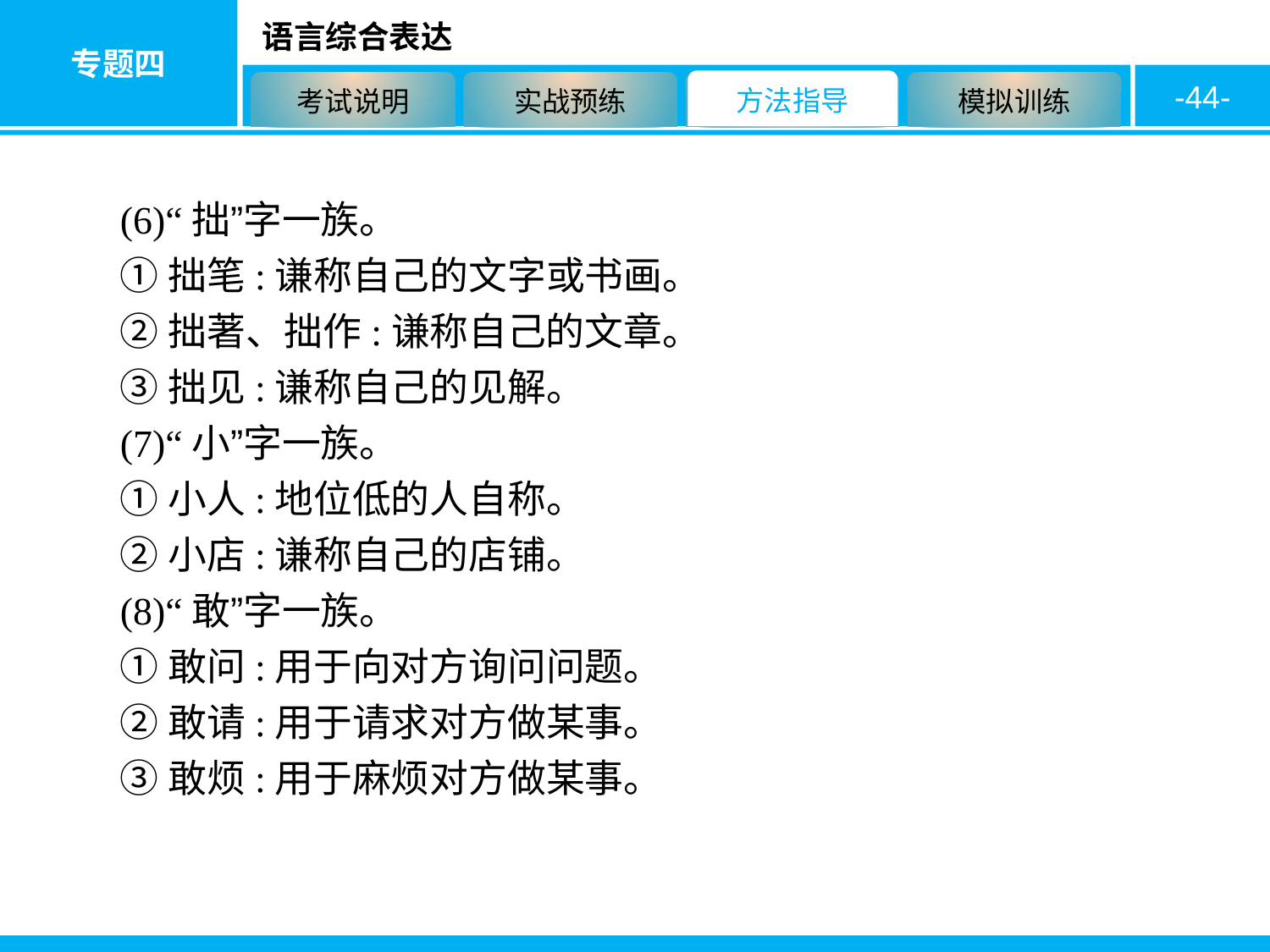

-44-
(6)“拙”字一族。
①拙笔:谦称自己的文字或书画。
②拙著、拙作:谦称自己的文章。
③拙见:谦称自己的见解。
(7)“小”字一族。
①小人:地位低的人自称。
②小店:谦称自己的店铺。
(8)“敢”字一族。
①敢问:用于向对方询问问题。
②敢请:用于请求对方做某事。
③敢烦:用于麻烦对方做某事。